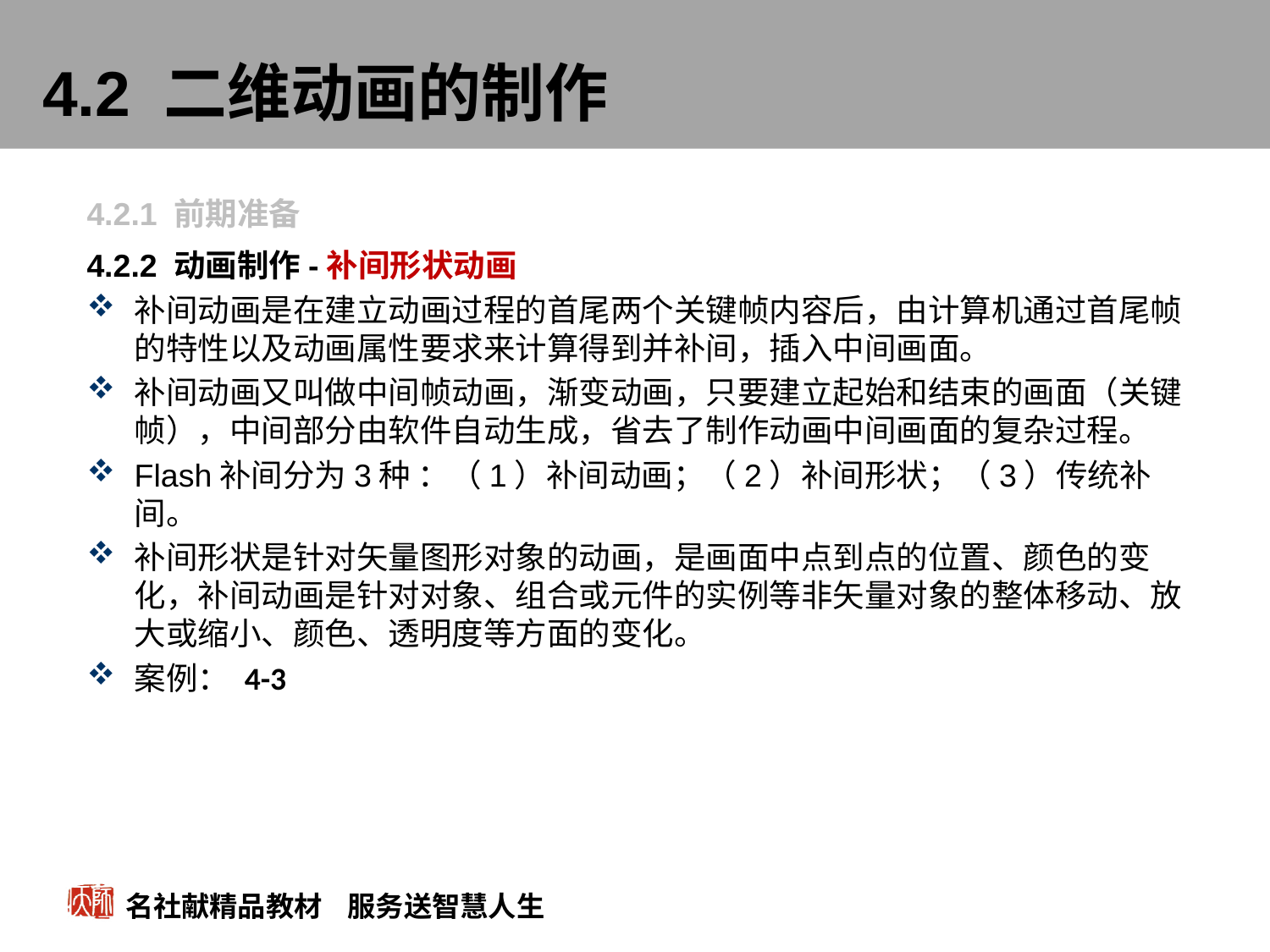

# 4.2 二维动画的制作
4.2.1 前期准备
4.2.2 动画制作-补间形状动画
补间动画是在建立动画过程的首尾两个关键帧内容后，由计算机通过首尾帧的特性以及动画属性要求来计算得到并补间，插入中间画面。
补间动画又叫做中间帧动画，渐变动画，只要建立起始和结束的画面（关键帧），中间部分由软件自动生成，省去了制作动画中间画面的复杂过程。
Flash补间分为3种 ：（1）补间动画；（2）补间形状；（3）传统补间。
补间形状是针对矢量图形对象的动画，是画面中点到点的位置、颜色的变化，补间动画是针对对象、组合或元件的实例等非矢量对象的整体移动、放大或缩小、颜色、透明度等方面的变化。
案例： 4-3